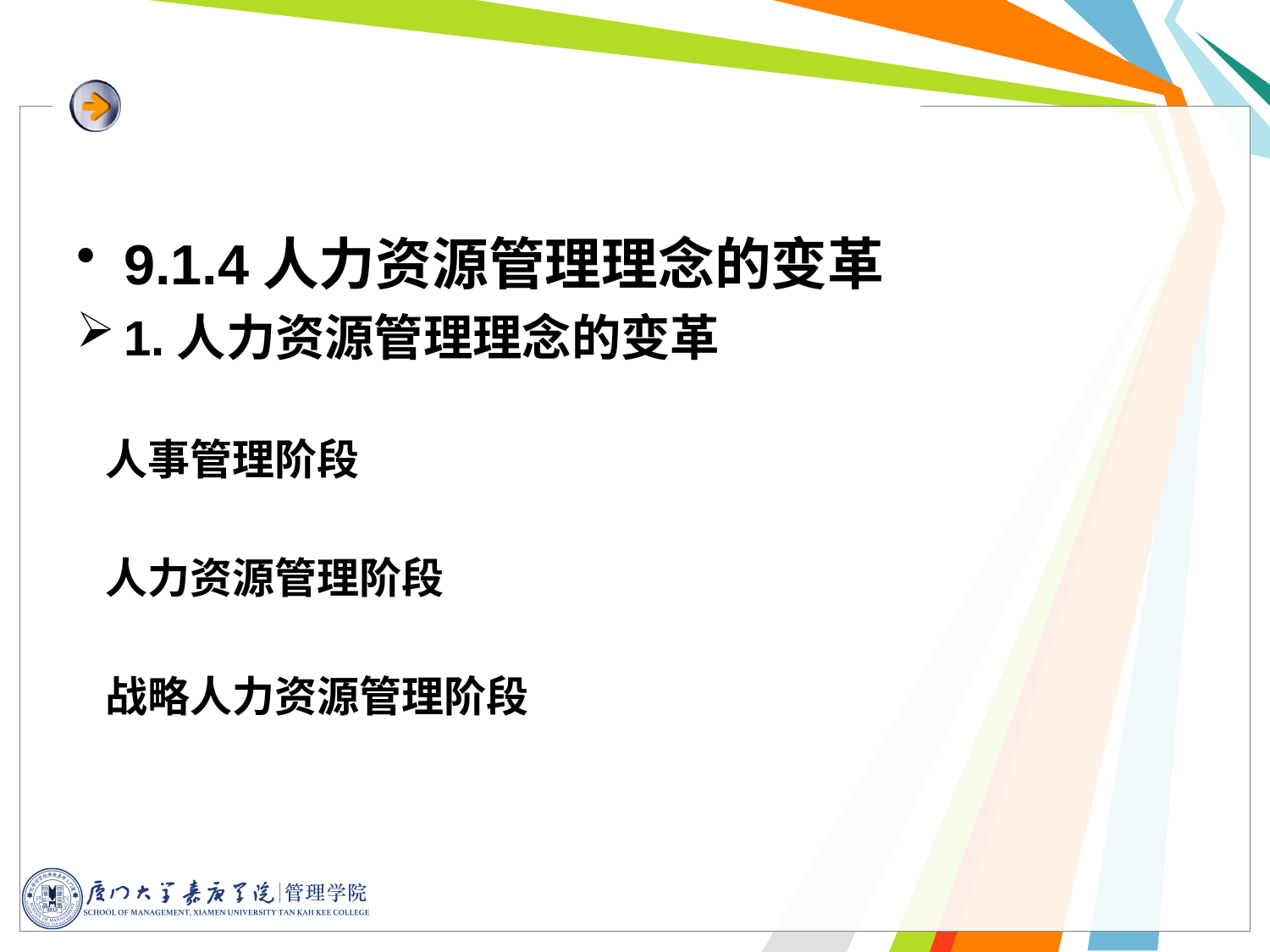

9.1.4人力资源管理理念的变革
1.人力资源管理理念的变革

  人事管理阶段

  人力资源管理阶段

  战略人力资源管理阶段